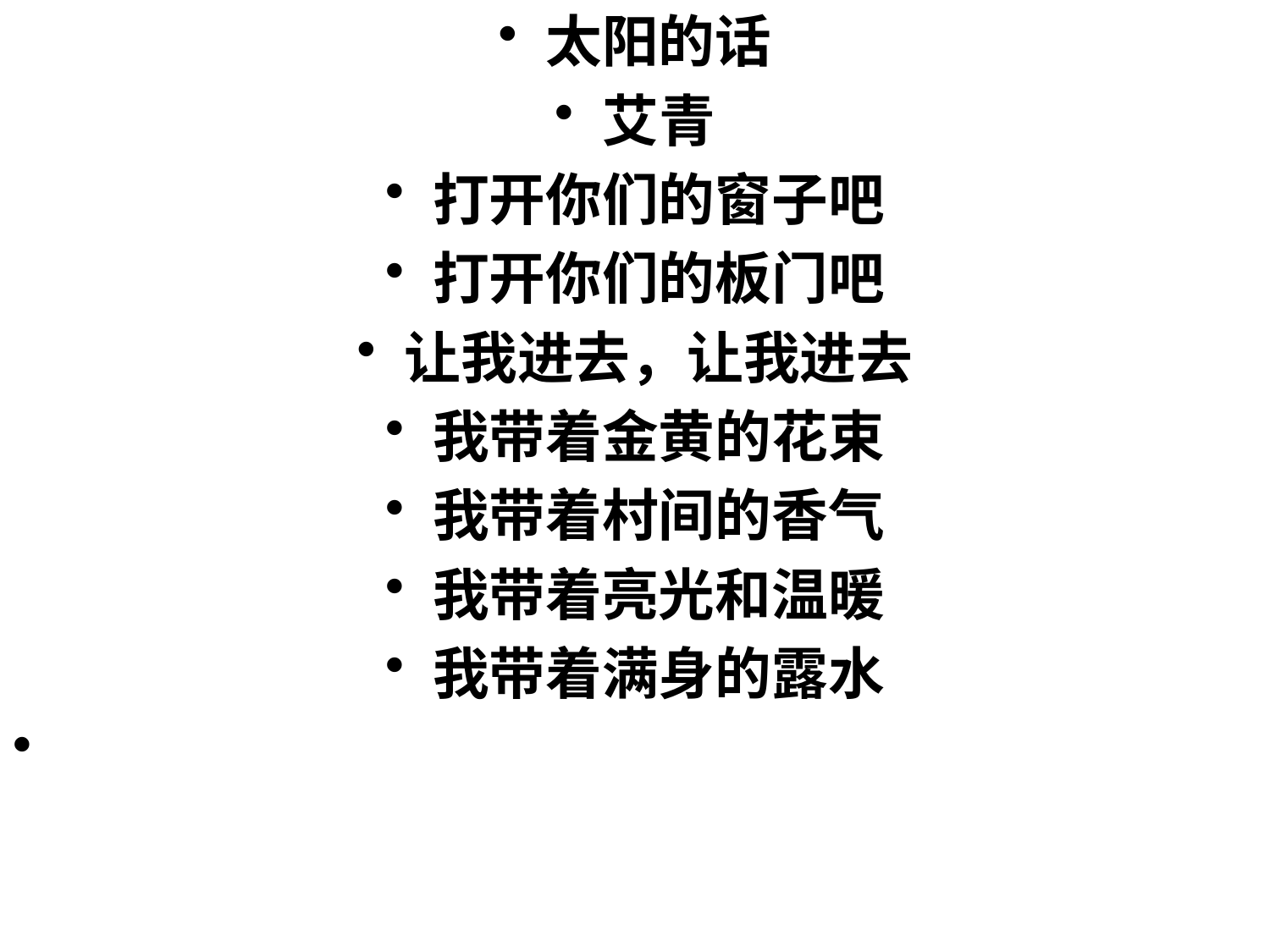

太阳的话
艾青
打开你们的窗子吧
打开你们的板门吧
让我进去，让我进去
我带着金黄的花束
我带着村间的香气
我带着亮光和温暖
我带着满身的露水